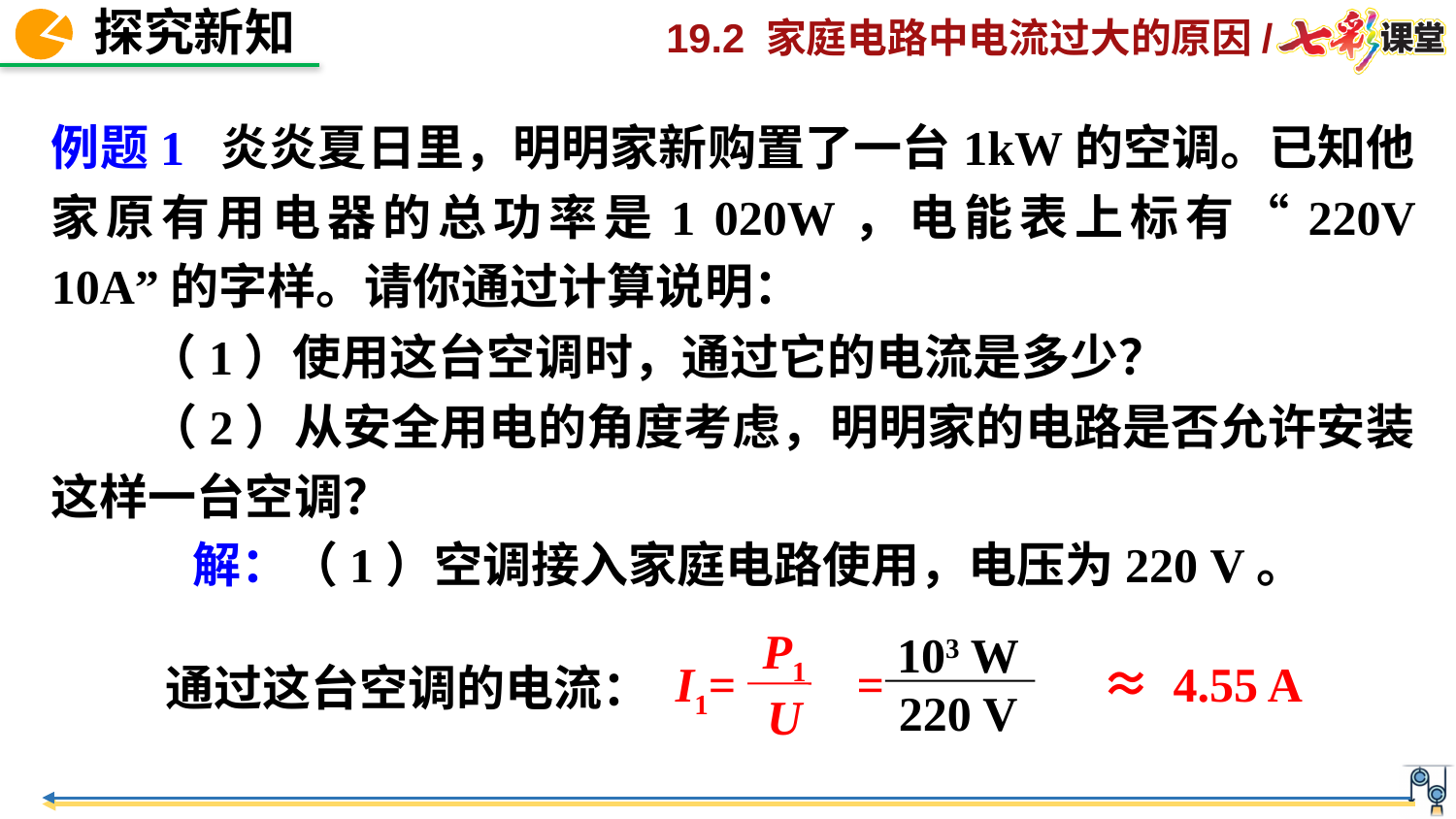

例题1  炎炎夏日里，明明家新购置了一台1kW的空调。已知他家原有用电器的总功率是1 020W，电能表上标有“220V 10A”的字样。请你通过计算说明：
　　（1）使用这台空调时，通过它的电流是多少？
　　（2）从安全用电的角度考虑，明明家的电路是否允许安装这样一台空调？
解：（1）空调接入家庭电路使用，电压为220 V。
P1
U
103 W
220 V
I1=　　= 　　　　≈ 4.55 A

通过这台空调的电流：